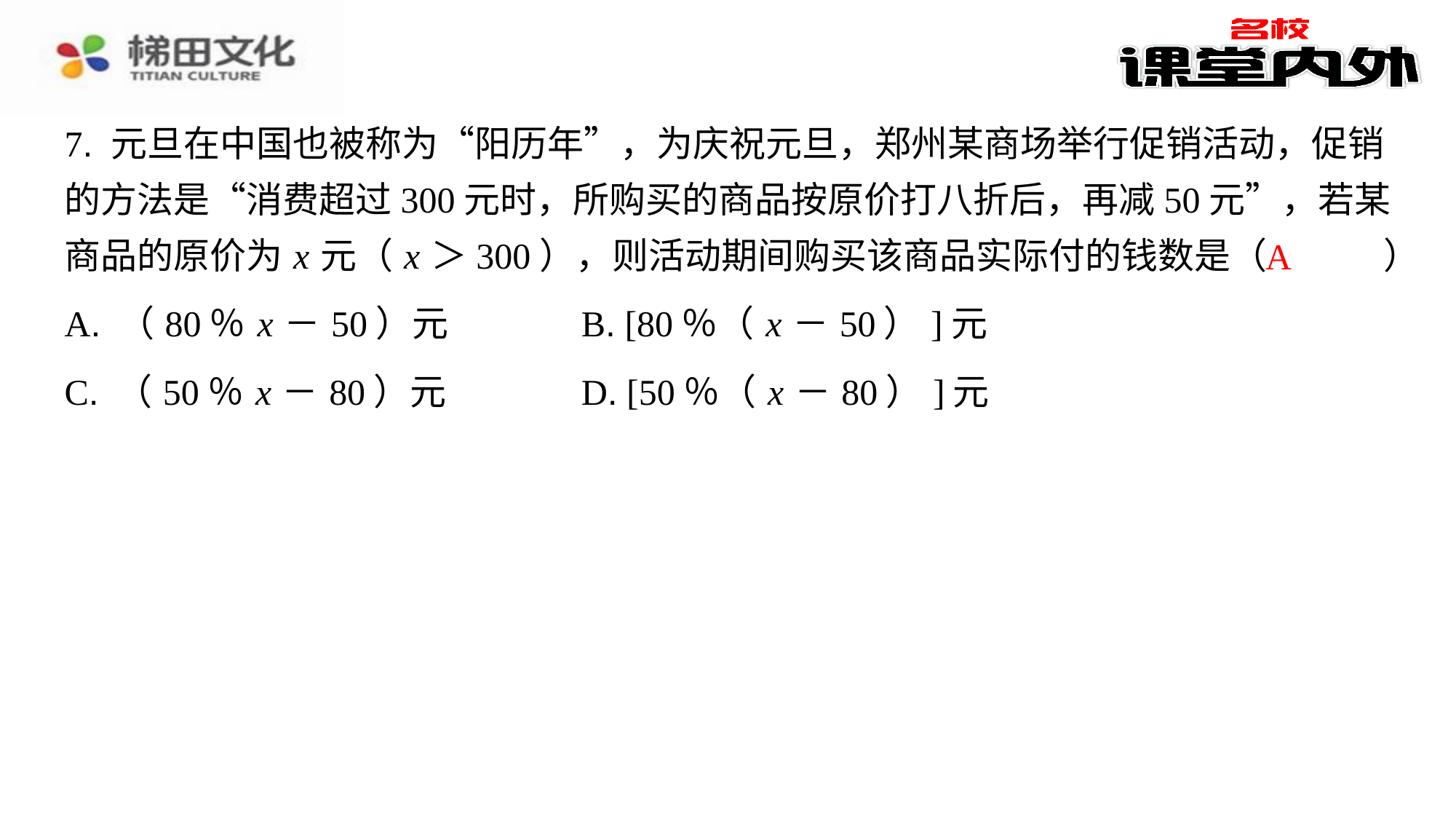

7. 元旦在中国也被称为“阳历年”，为庆祝元旦，郑州某商场举行促销活动，促销
的方法是“消费超过300元时，所购买的商品按原价打八折后，再减50元”，若某
商品的原价为 x 元（ x ＞300），则活动期间购买该商品实际付的钱数是（　A　）
A
| A. （80％ x －50）元 | B. [80％（ x －50）]元 |
| --- | --- |
| C. （50％ x －80）元 | D. [50％（ x －80）]元 |